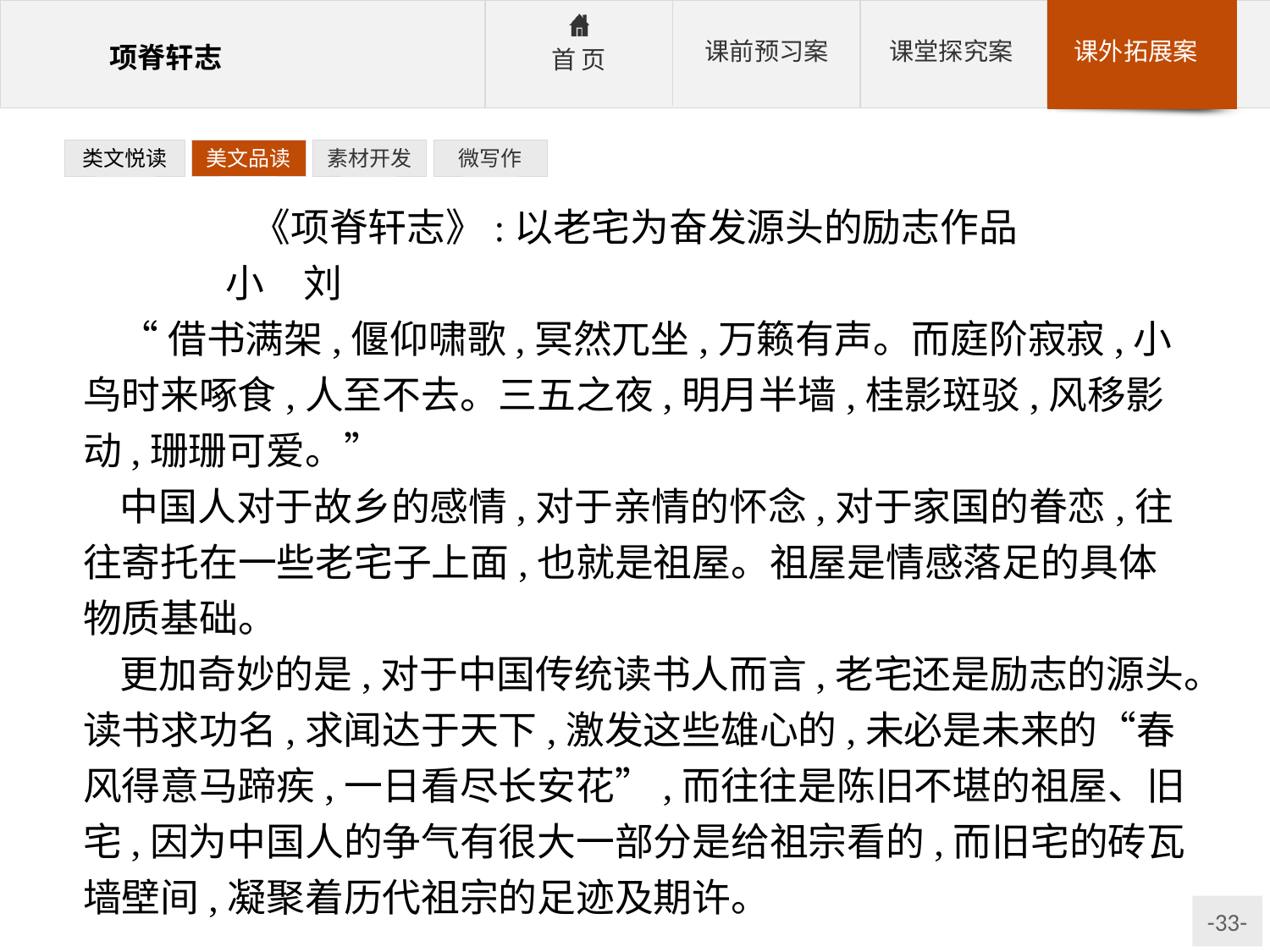

类文悦读
美文品读
素材开发
微写作
《项脊轩志》:以老宅为奋发源头的励志作品
	小　刘
“借书满架,偃仰啸歌,冥然兀坐,万籁有声。而庭阶寂寂,小鸟时来啄食,人至不去。三五之夜,明月半墙,桂影斑驳,风移影动,珊珊可爱。”
中国人对于故乡的感情,对于亲情的怀念,对于家国的眷恋,往往寄托在一些老宅子上面,也就是祖屋。祖屋是情感落足的具体物质基础。
更加奇妙的是,对于中国传统读书人而言,老宅还是励志的源头。读书求功名,求闻达于天下,激发这些雄心的,未必是未来的“春风得意马蹄疾,一日看尽长安花”,而往往是陈旧不堪的祖屋、旧宅,因为中国人的争气有很大一部分是给祖宗看的,而旧宅的砖瓦墙壁间,凝聚着历代祖宗的足迹及期许。